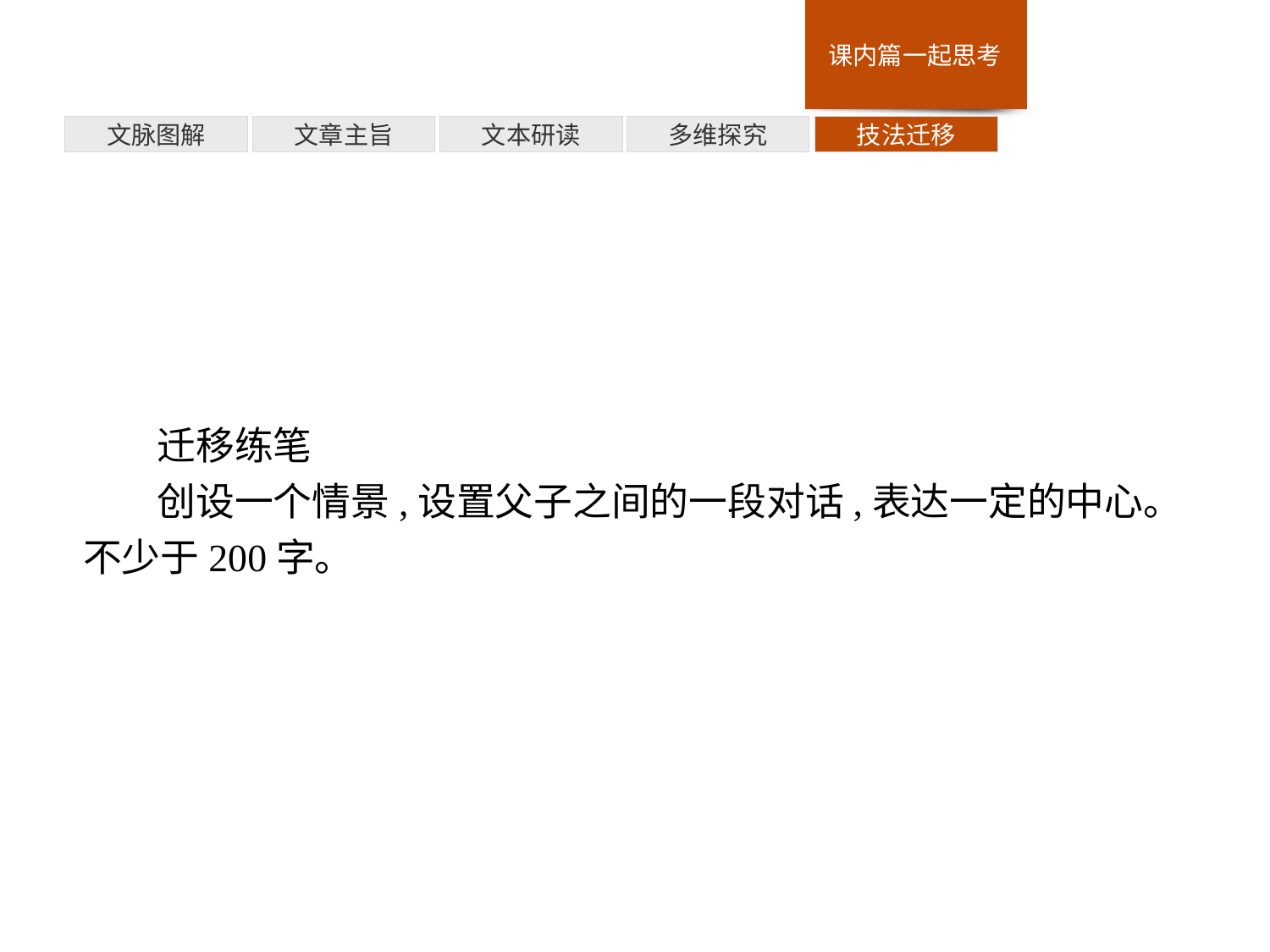

技法迁移
多维探究
文本研读
文章主旨
文脉图解
迁移练笔
创设一个情景,设置父子之间的一段对话,表达一定的中心。不少于200字。